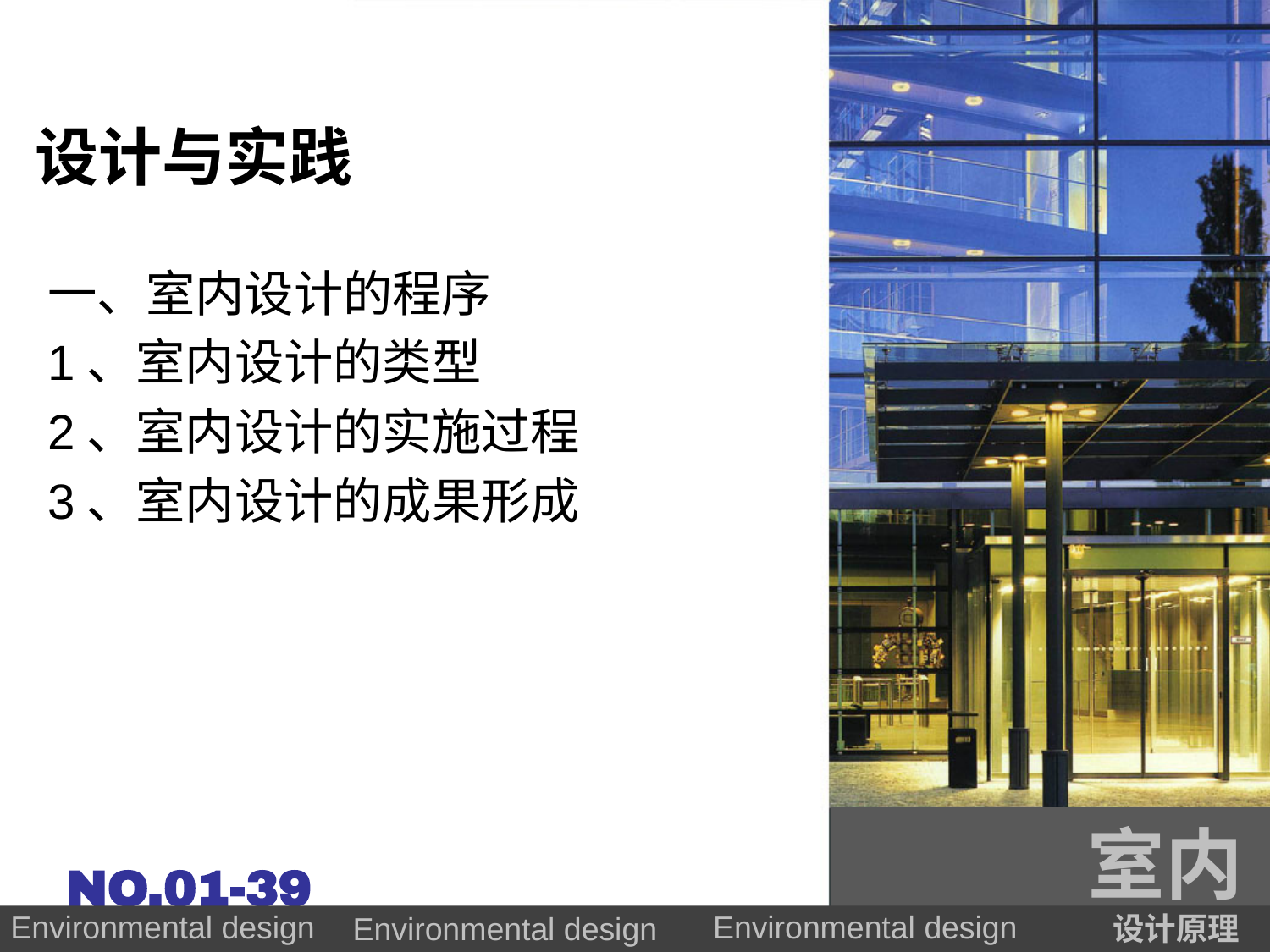

# 设计与实践
一、室内设计的程序
1、室内设计的类型
2、室内设计的实施过程
3、室内设计的成果形成

室内

NO.01-39
设计原理
Environmental design
Environmental design
Environmental design